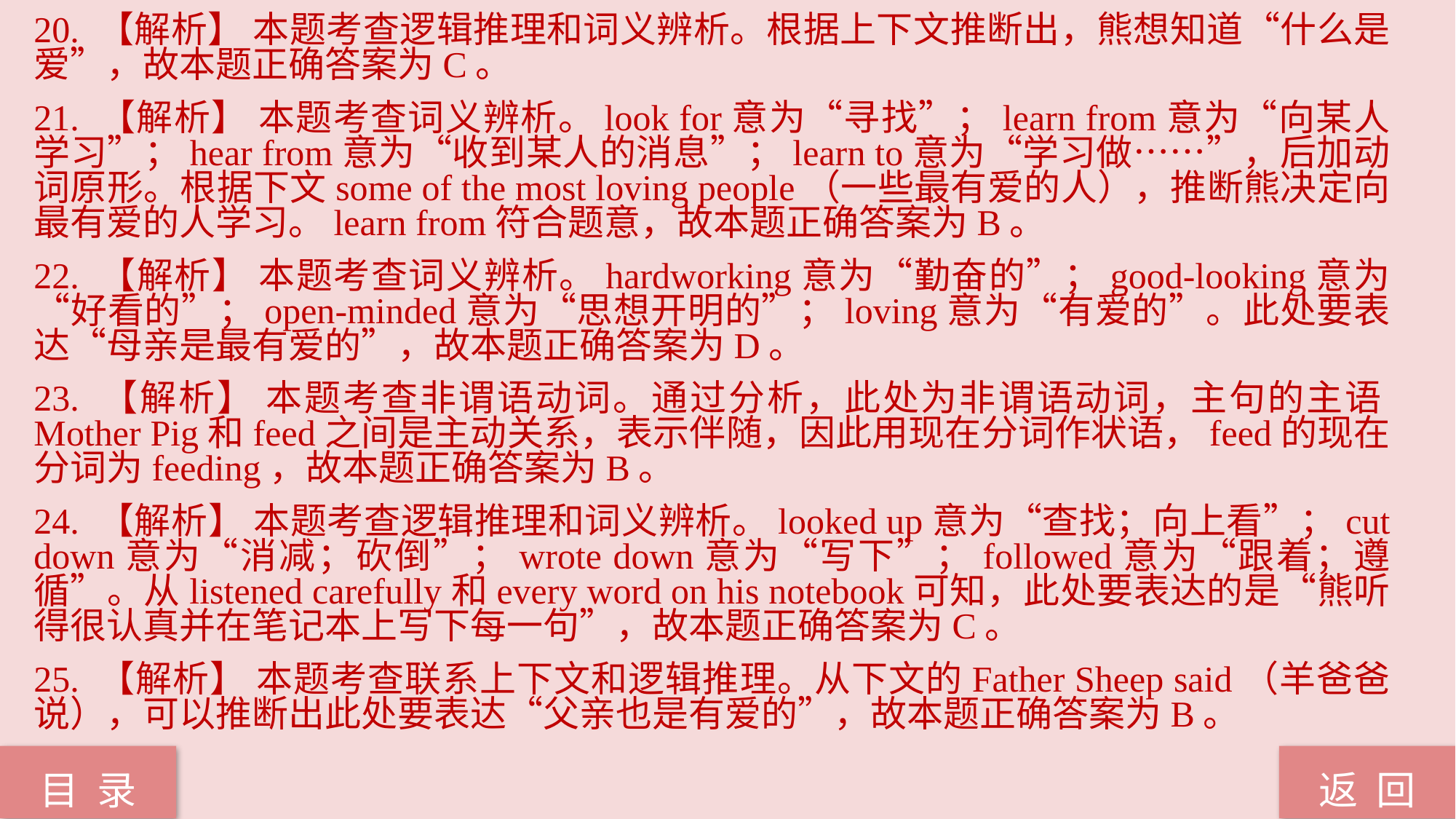

20. 【解析】 本题考查逻辑推理和词义辨析。根据上下文推断出，熊想知道“什么是爱”，故本题正确答案为C。
21. 【解析】 本题考查词义辨析。look for意为“寻找”；learn from意为“向某人学习”；hear from意为“收到某人的消息”；learn to意为“学习做……”，后加动词原形。根据下文some of the most loving people（一些最有爱的人），推断熊决定向最有爱的人学习。learn from符合题意，故本题正确答案为B。
22. 【解析】 本题考查词义辨析。hardworking意为“勤奋的”；good-looking意为“好看的”；open-minded意为“思想开明的”；loving意为“有爱的”。此处要表达“母亲是最有爱的”，故本题正确答案为D。
23. 【解析】 本题考查非谓语动词。通过分析，此处为非谓语动词，主句的主语Mother Pig和feed之间是主动关系，表示伴随，因此用现在分词作状语，feed的现在分词为feeding，故本题正确答案为B。
24. 【解析】 本题考查逻辑推理和词义辨析。looked up意为“查找；向上看”；cut down意为“消减；砍倒”；wrote down意为“写下”；followed意为“跟着；遵循”。从listened carefully和every word on his notebook可知，此处要表达的是“熊听得很认真并在笔记本上写下每一句”，故本题正确答案为C。
25. 【解析】 本题考查联系上下文和逻辑推理。从下文的Father Sheep said（羊爸爸说），可以推断出此处要表达“父亲也是有爱的”，故本题正确答案为B。
返  回